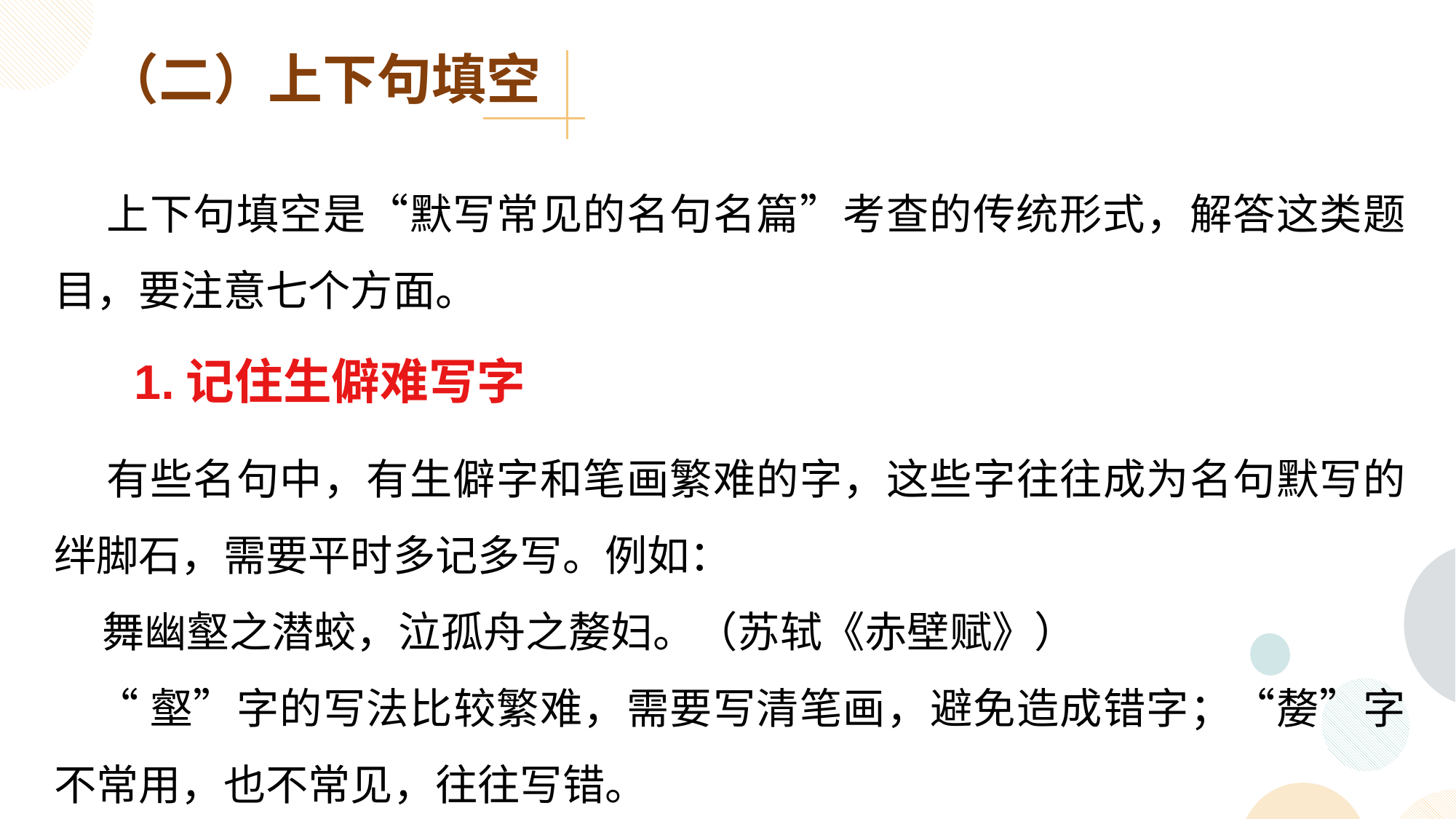

（二）上下句填空
    上下句填空是“默写常见的名句名篇”考查的传统形式，解答这类题目，要注意七个方面。
1.记住生僻难写字
    有些名句中，有生僻字和笔画繁难的字，这些字往往成为名句默写的绊脚石，需要平时多记多写。例如：
    舞幽壑之潜蛟，泣孤舟之嫠妇。（苏轼《赤壁赋》）
    “壑”字的写法比较繁难，需要写清笔画，避免造成错字；“嫠”字不常用，也不常见，往往写错。